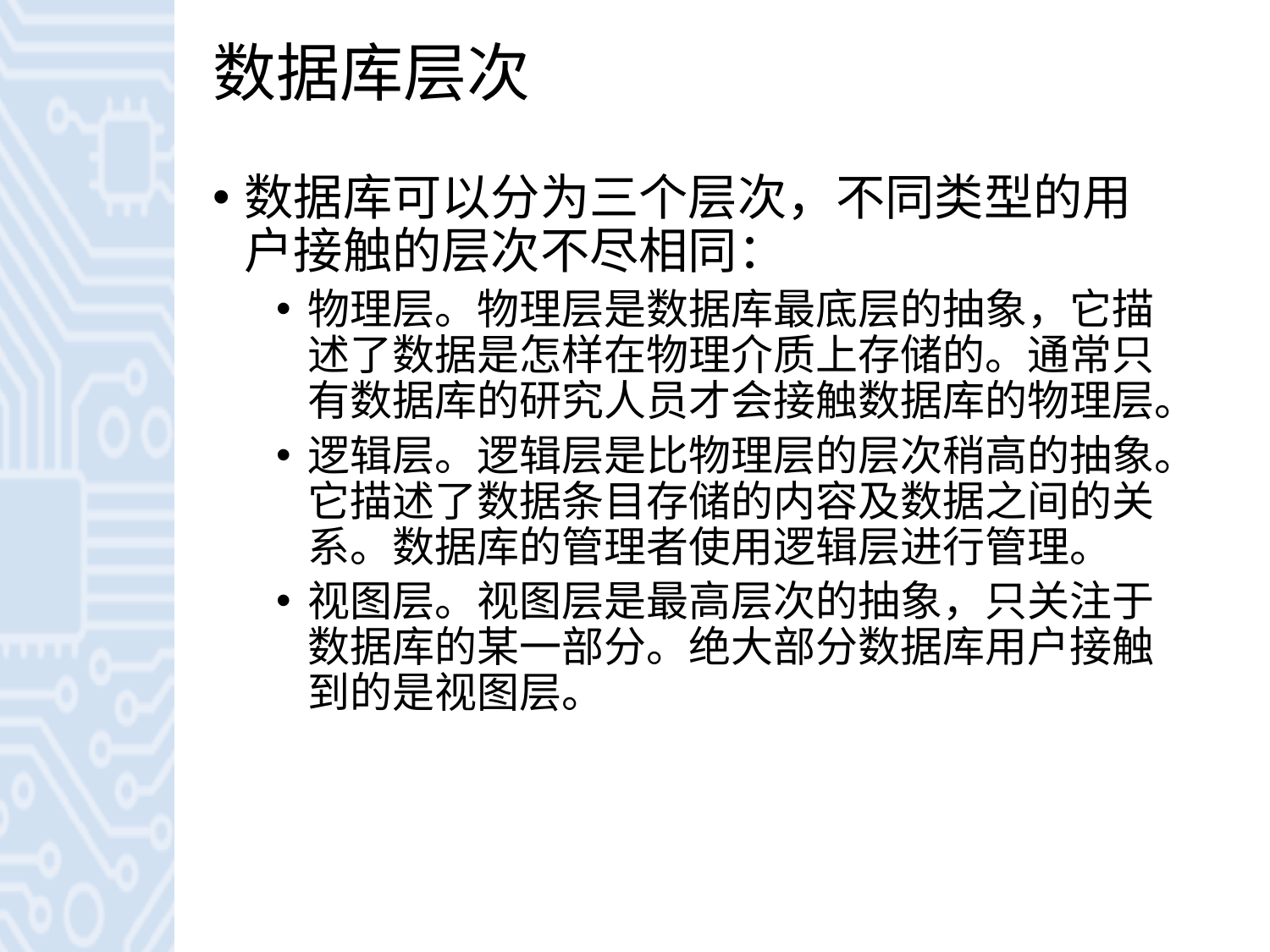

# 数据库层次
数据库可以分为三个层次，不同类型的用户接触的层次不尽相同：
物理层。物理层是数据库最底层的抽象，它描述了数据是怎样在物理介质上存储的。通常只有数据库的研究人员才会接触数据库的物理层。
逻辑层。逻辑层是比物理层的层次稍高的抽象。它描述了数据条目存储的内容及数据之间的关系。数据库的管理者使用逻辑层进行管理。
视图层。视图层是最高层次的抽象，只关注于数据库的某一部分。绝大部分数据库用户接触到的是视图层。